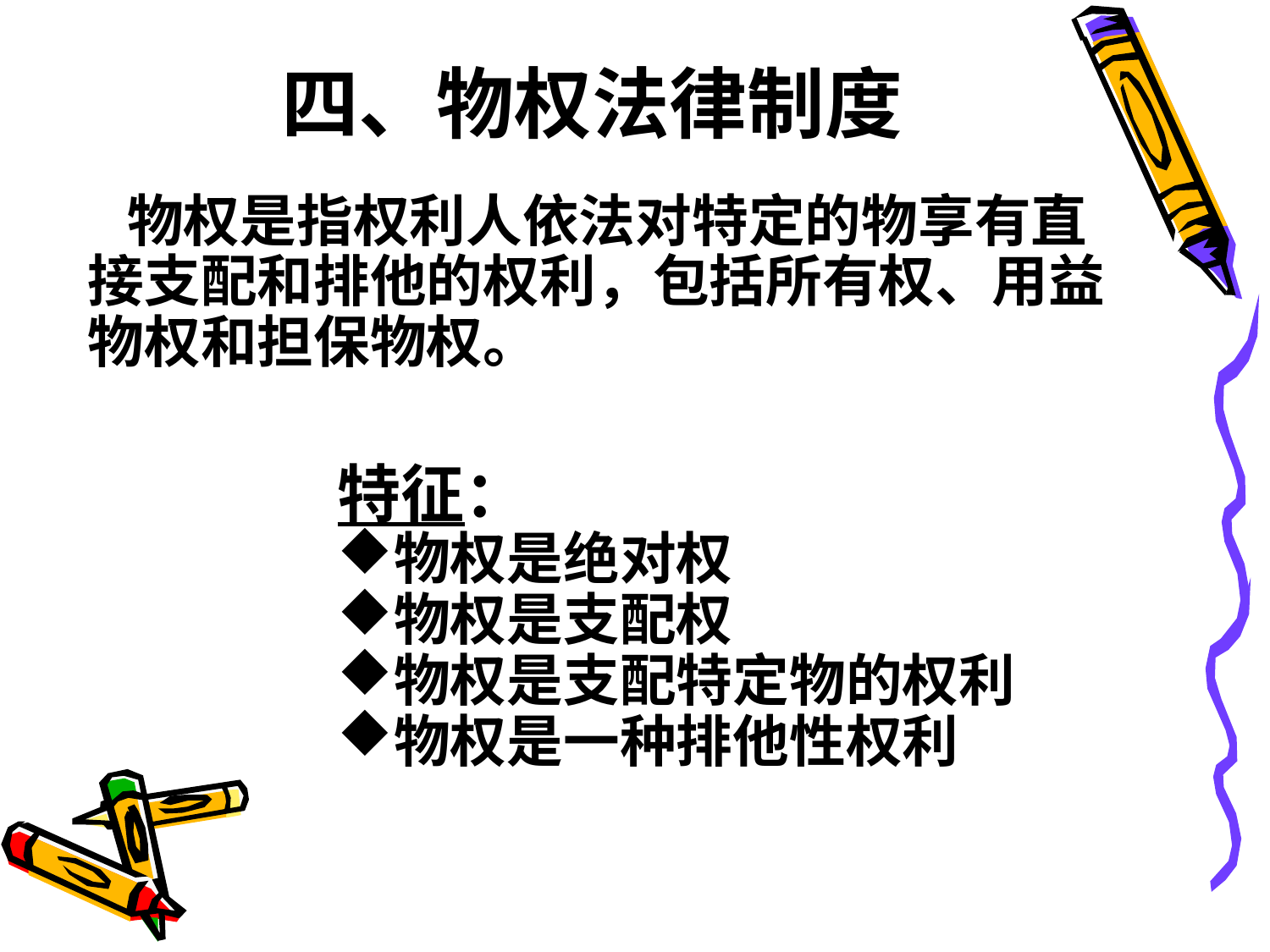

# 四、物权法律制度
  物权是指权利人依法对特定的物享有直接支配和排他的权利，包括所有权、用益物权和担保物权。
特征：
物权是绝对权
物权是支配权
物权是支配特定物的权利
物权是一种排他性权利